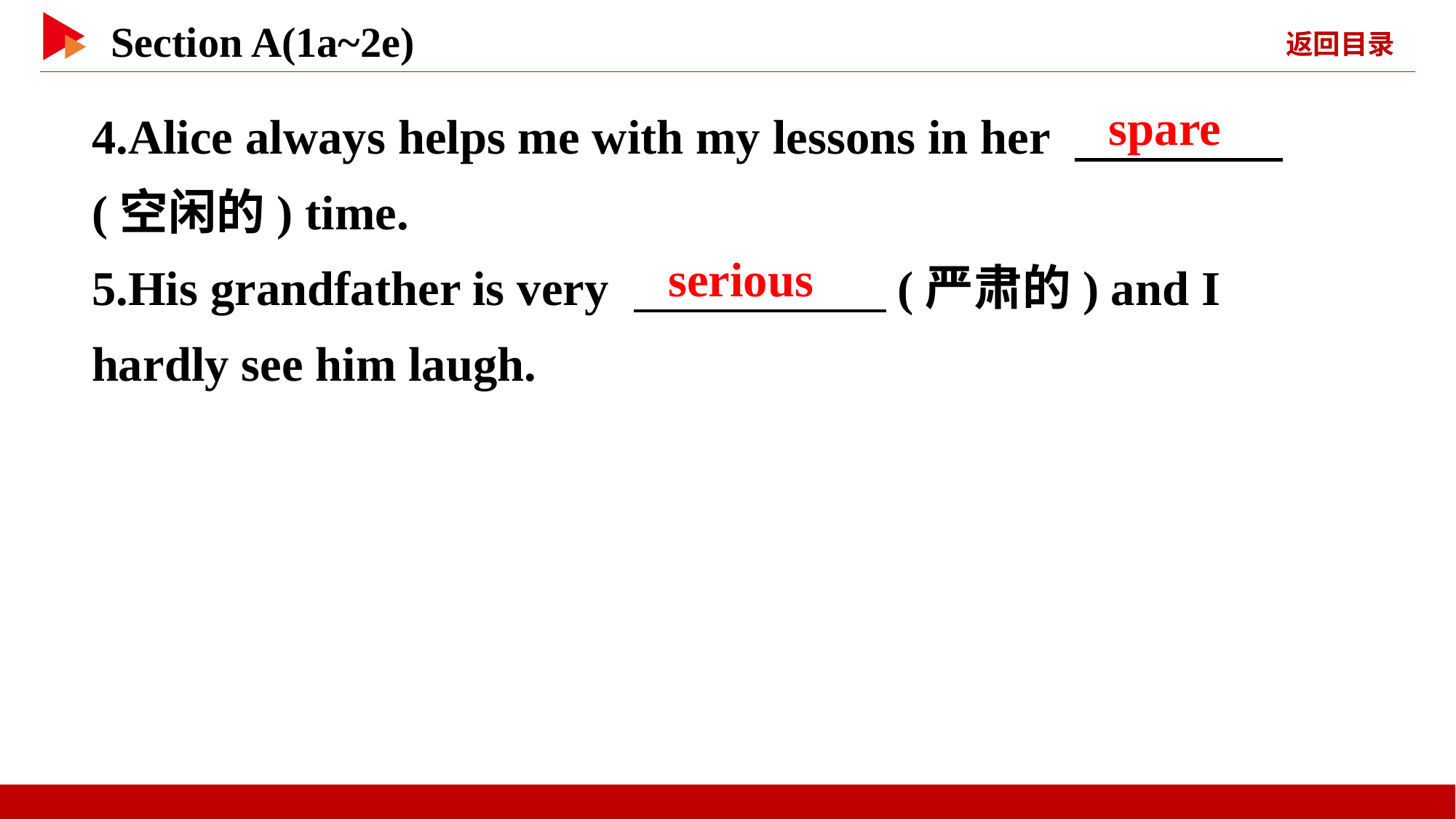

4.Alice always helps me with my lessons in her 　          　(空闲的) time.
5.His grandfather is very 　              　(严肃的) and I hardly see him laugh.
spare
serious